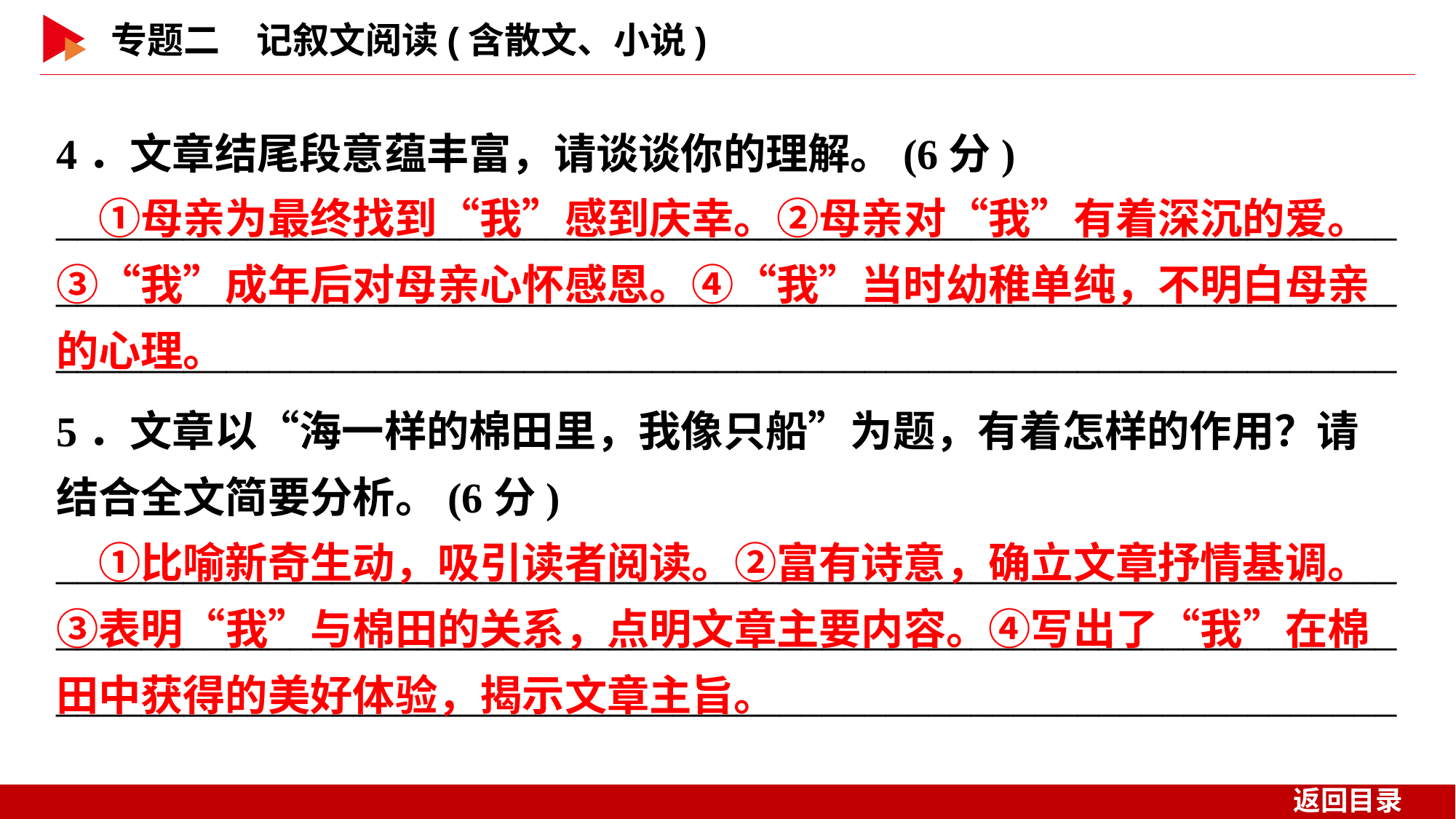

4．文章结尾段意蕴丰富，请谈谈你的理解。(6分) _____________________________________________________________________________________________________________________________________________________________________________________________
　①母亲为最终找到“我”感到庆幸。②母亲对“我”有着深沉的爱。③“我”成年后对母亲心怀感恩。④“我”当时幼稚单纯，不明白母亲的心理。
5．文章以“海一样的棉田里，我像只船”为题，有着怎样的作用？请结合全文简要分析。(6分) _____________________________________________________________________________________________________________________________________________________________________________________________
　①比喻新奇生动，吸引读者阅读。②富有诗意，确立文章抒情基调。③表明“我”与棉田的关系，点明文章主要内容。④写出了“我”在棉田中获得的美好体验，揭示文章主旨。